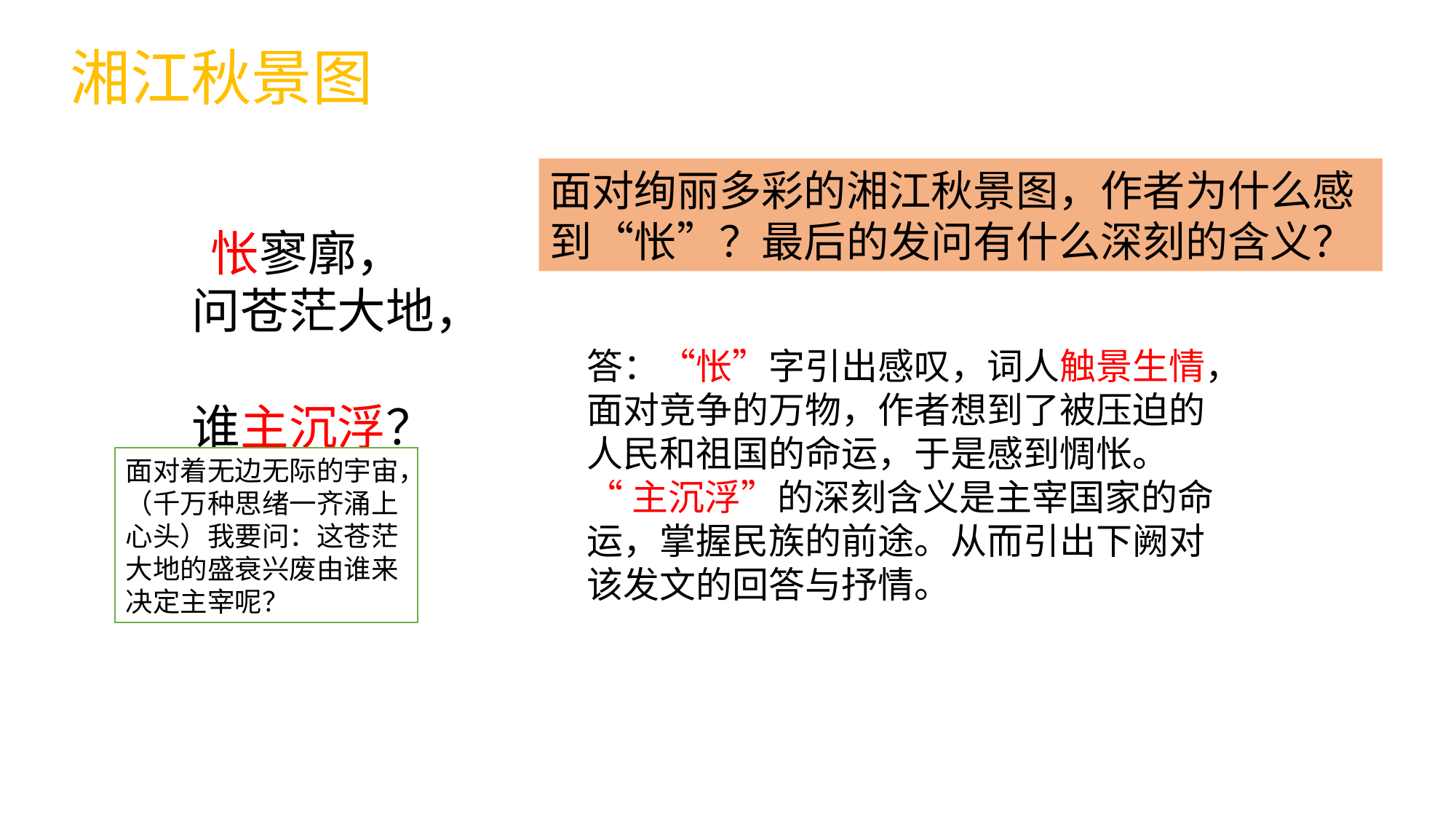

湘江秋景图
面对绚丽多彩的湘江秋景图，作者为什么感到“怅”？最后的发问有什么深刻的含义？
怅寥廓，
问苍茫大地，
谁主沉浮？
答：“怅”字引出感叹，词人触景生情，面对竞争的万物，作者想到了被压迫的人民和祖国的命运，于是感到惆怅。
“主沉浮”的深刻含义是主宰国家的命运，掌握民族的前途。从而引出下阙对该发文的回答与抒情。
面对着无边无际的宇宙，（千万种思绪一齐涌上心头）我要问：这苍茫大地的盛衰兴废由谁来决定主宰呢？